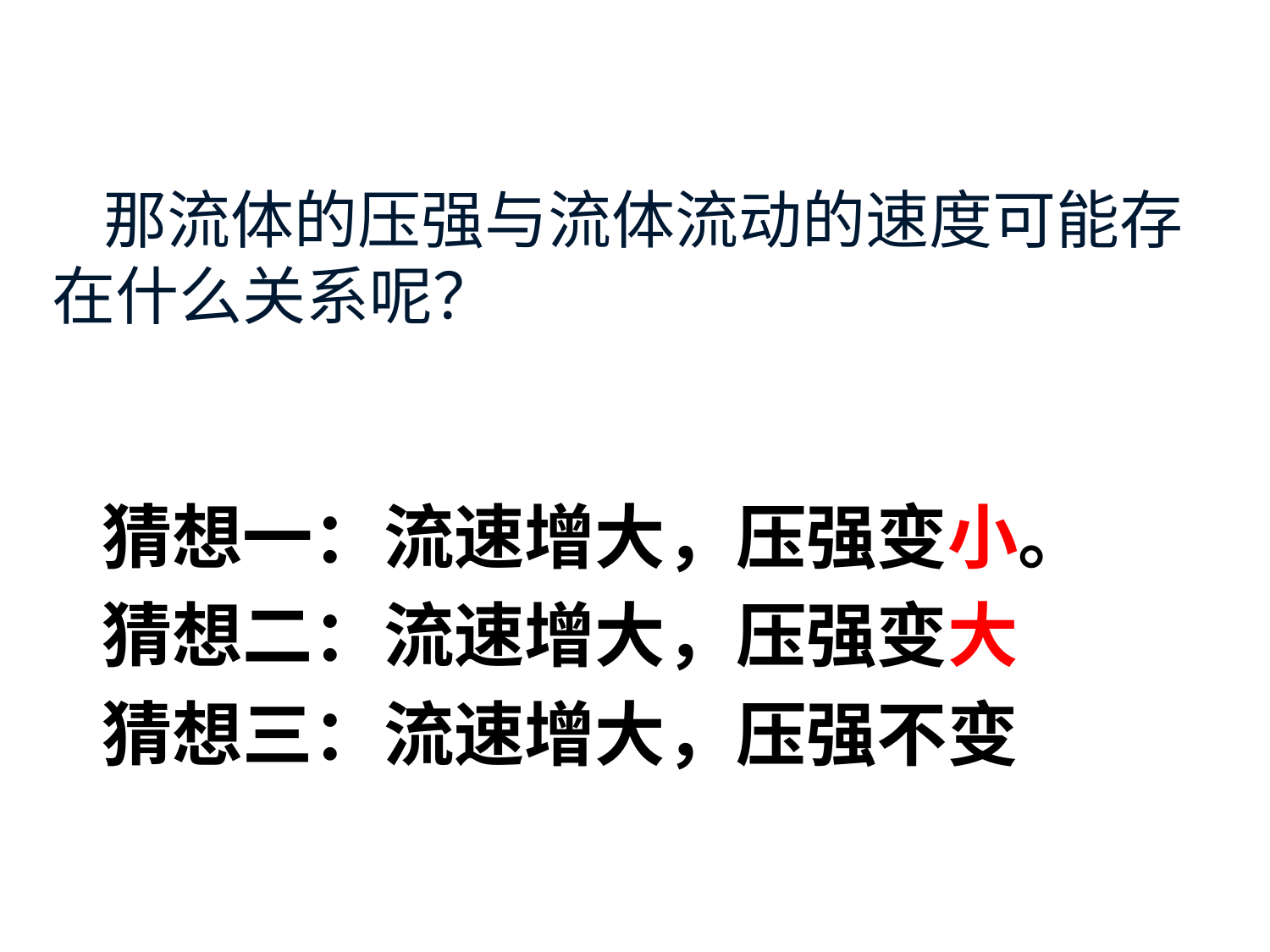

那流体的压强与流体流动的速度可能存在什么关系呢？
猜想一：流速增大，压强变小。
猜想二：流速增大，压强变大
猜想三：流速增大，压强不变